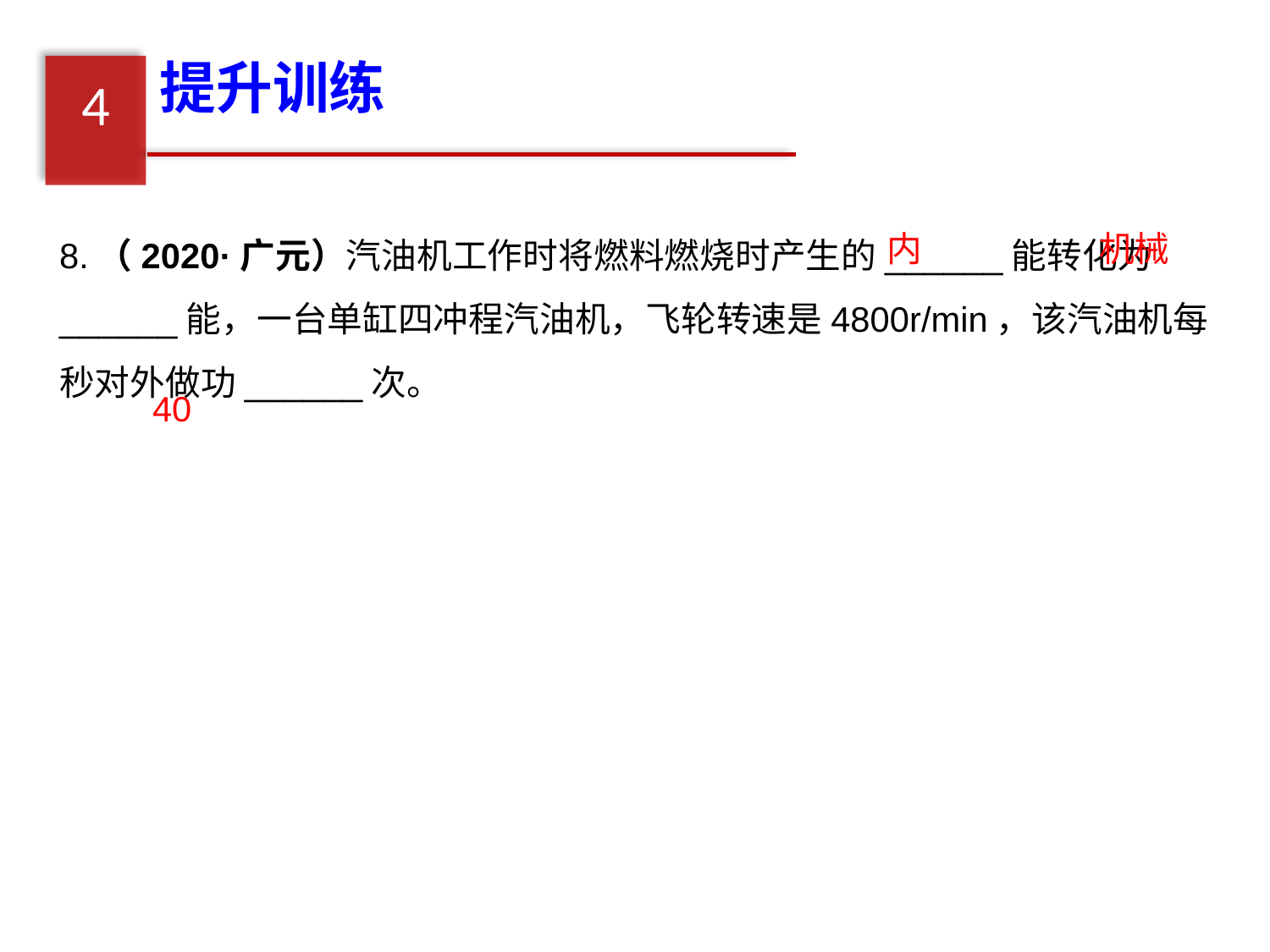

提升训练

4
8.（2020·广元）汽油机工作时将燃料燃烧时产生的______能转化为______能，一台单缸四冲程汽油机，飞轮转速是4800r/min，该汽油机每秒对外做功______次。
内
机械
40